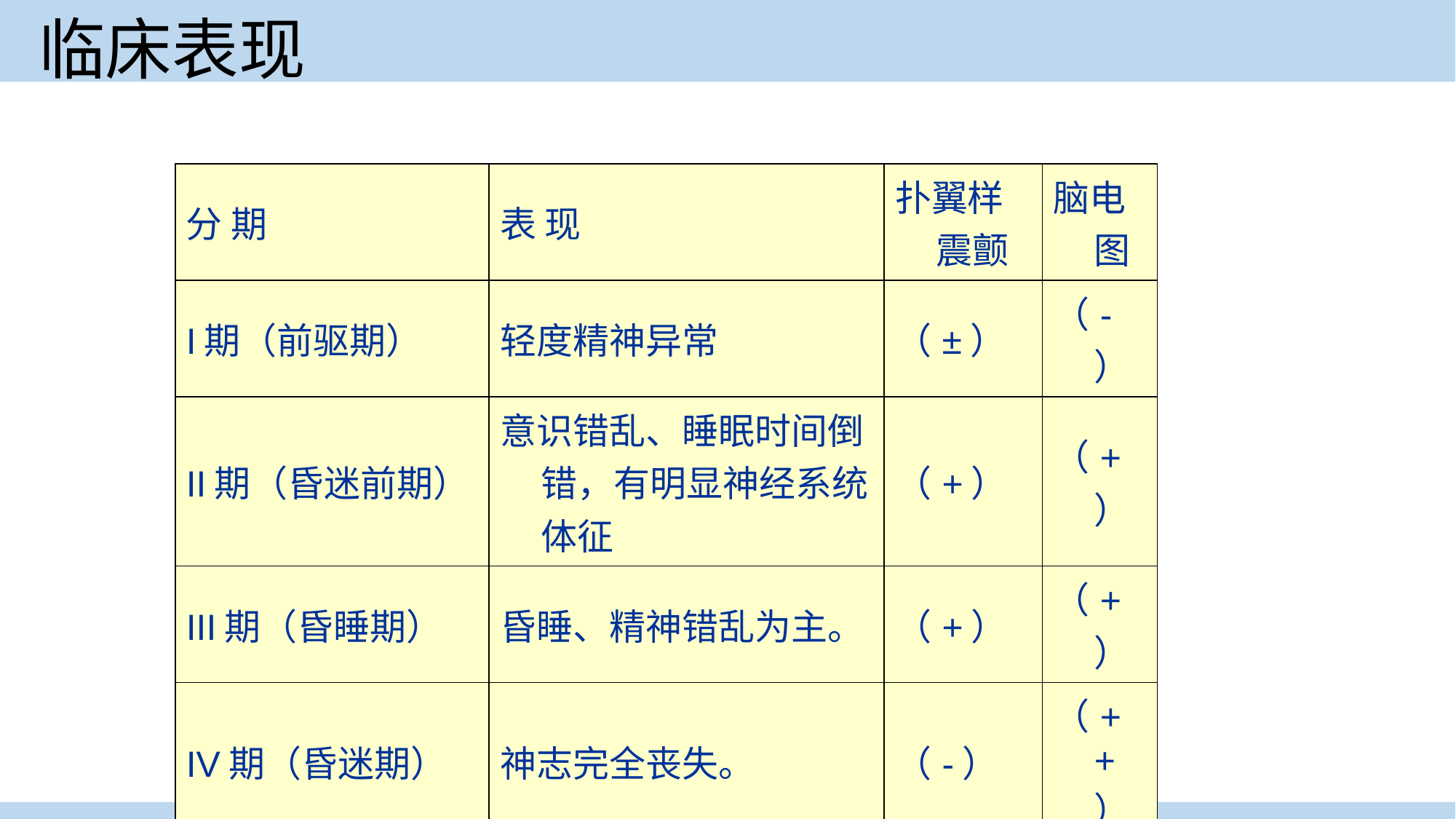

# 临床表现
| 分 期 | 表 现 | 扑翼样震颤 | 脑电图 |
| --- | --- | --- | --- |
| I期（前驱期） | 轻度精神异常 | （±） | （-） |
| II期（昏迷前期） | 意识错乱、睡眠时间倒错，有明显神经系统体征 | （+） | （+） |
| III期（昏睡期） | 昏睡、精神错乱为主。 | （+） | （+） |
| IV期（昏迷期） | 神志完全丧失。 | （-） | （++） |